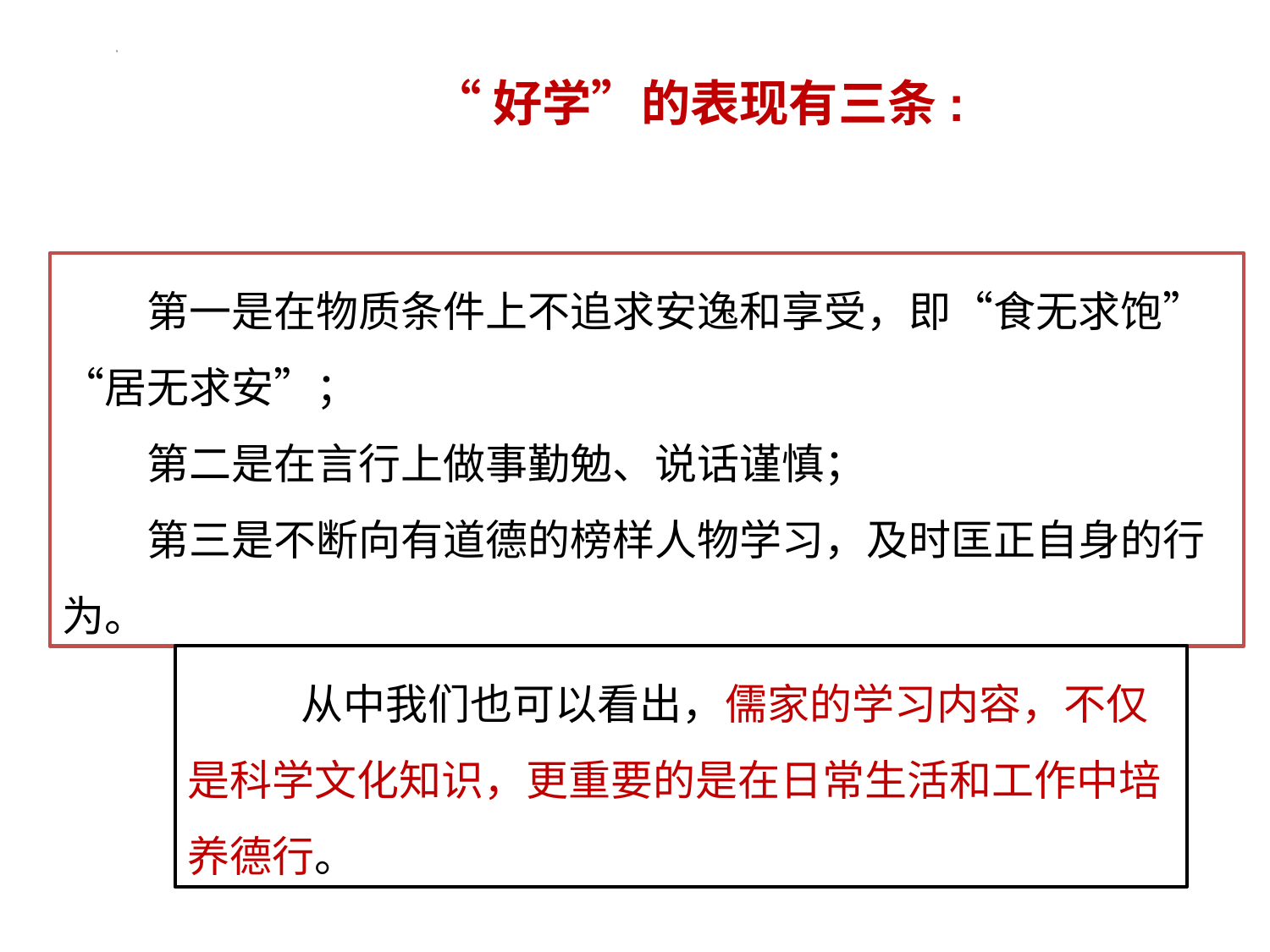

“好学”的表现有三条:
第一是在物质条件上不追求安逸和享受，即“食无求饱”“居无求安”；
第二是在言行上做事勤勉、说话谨慎；
第三是不断向有道德的榜样人物学习，及时匡正自身的行为。
  从中我们也可以看出，儒家的学习内容，不仅是科学文化知识，更重要的是在日常生活和工作中培养德行。